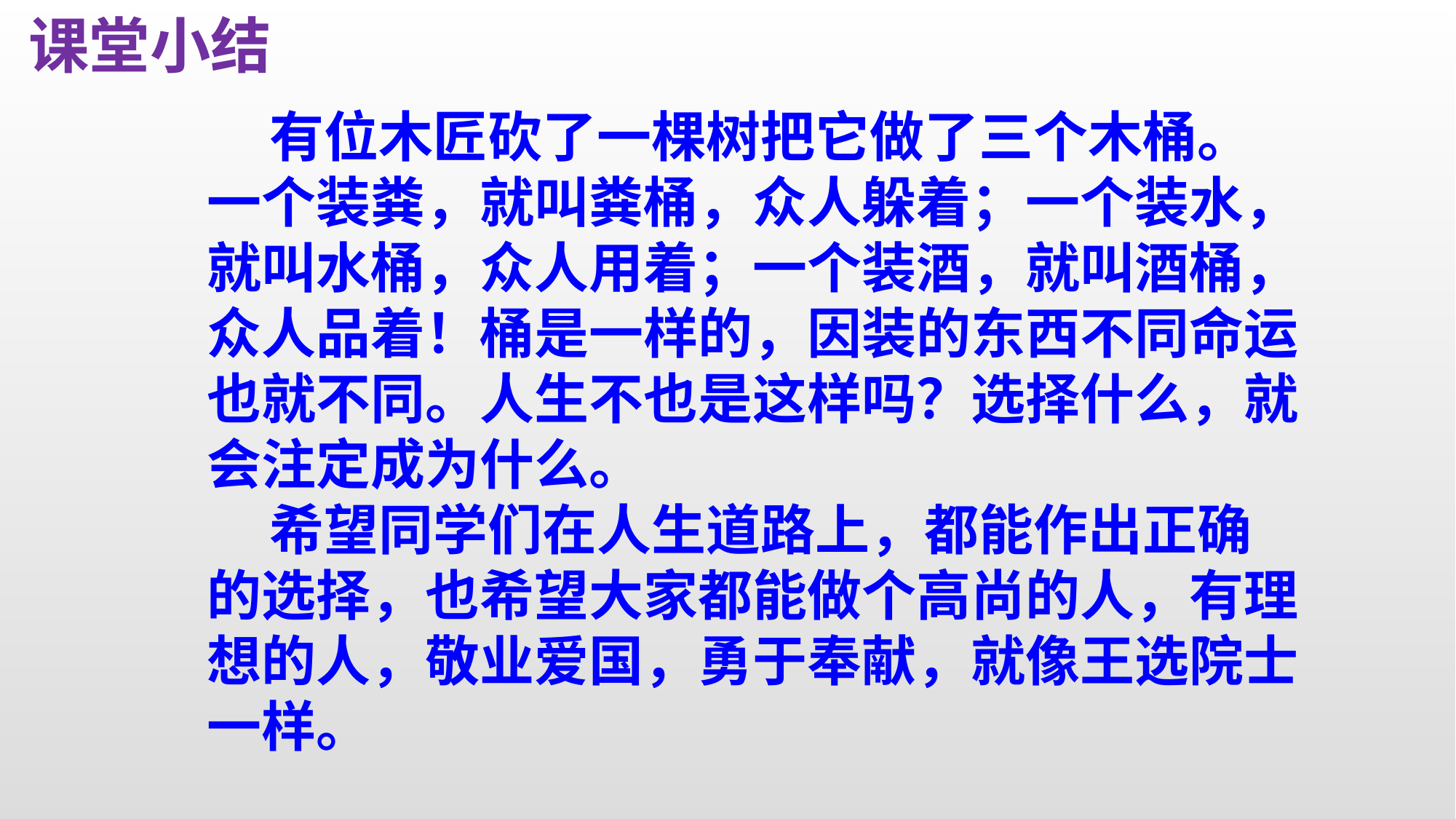

课堂小结
    有位木匠砍了一棵树把它做了三个木桶。一个装粪，就叫粪桶，众人躲着；一个装水，就叫水桶，众人用着；一个装酒，就叫酒桶，众人品着！桶是一样的，因装的东西不同命运也就不同。人生不也是这样吗？选择什么，就会注定成为什么。
    希望同学们在人生道路上，都能作出正确的选择，也希望大家都能做个高尚的人，有理想的人，敬业爱国，勇于奉献，就像王选院士一样。